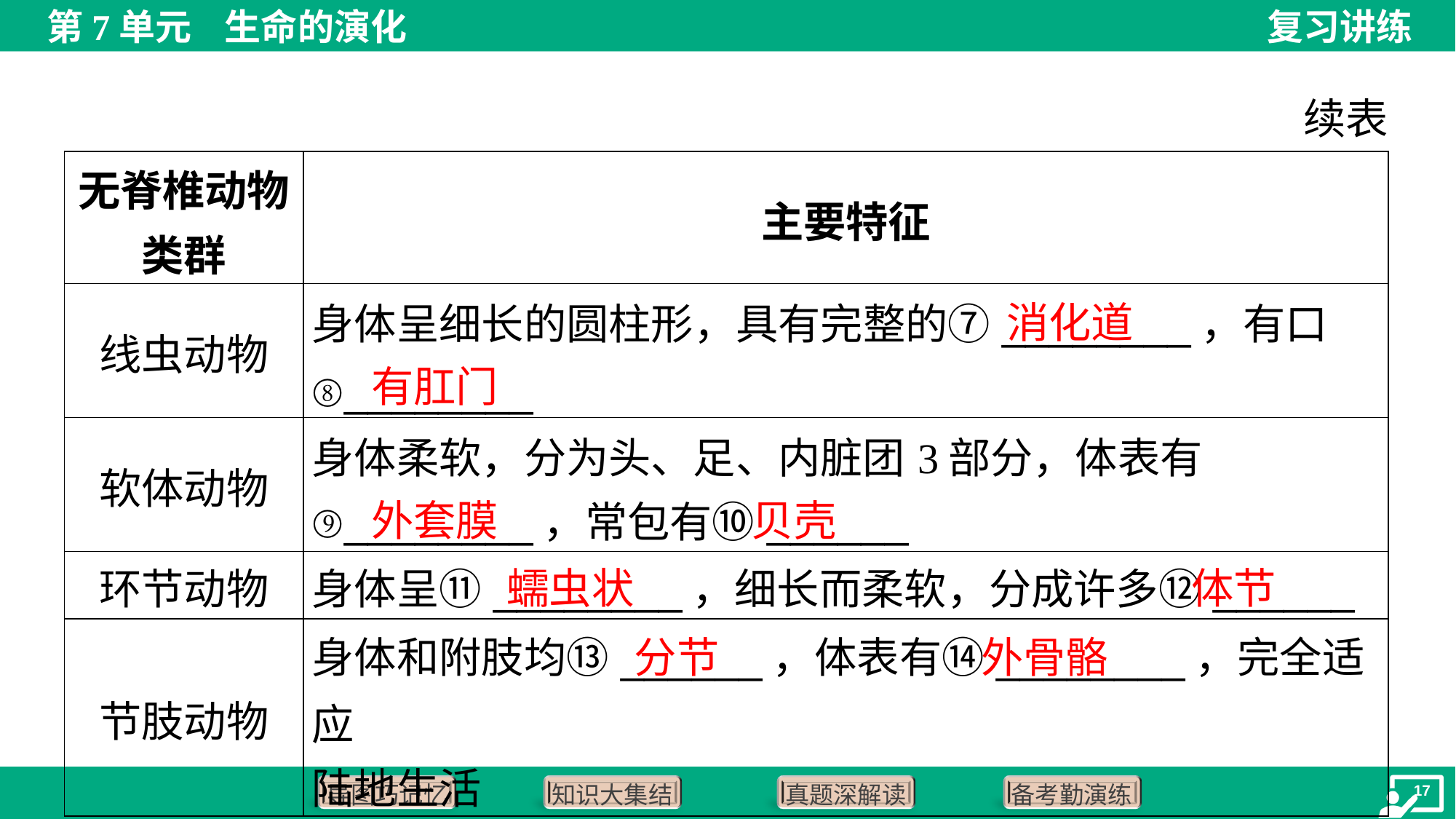

续表
| 无脊椎动物 类群 | 主要特征 |
| --- | --- |
| 线虫动物 | 身体呈细长的圆柱形，具有完整的⑦\_\_\_\_\_\_\_\_，有口 ⑧\_\_\_\_\_\_\_\_ |
| 软体动物 | 身体柔软，分为头、足、内脏团3部分，体表有 ⑨\_\_\_\_\_\_\_\_，常包有⑩\_\_\_\_\_\_ |
| 环节动物 | 身体呈⑪\_\_\_\_\_\_\_\_，细长而柔软，分成许多⑫\_\_\_\_\_\_ |
| 节肢动物 | 身体和附肢均⑬\_\_\_\_\_\_，体表有⑭\_\_\_\_\_\_\_\_，完全适应 陆地生活 |
消化道
有肛门
外套膜
贝壳
蠕虫状
体节
分节
外骨骼